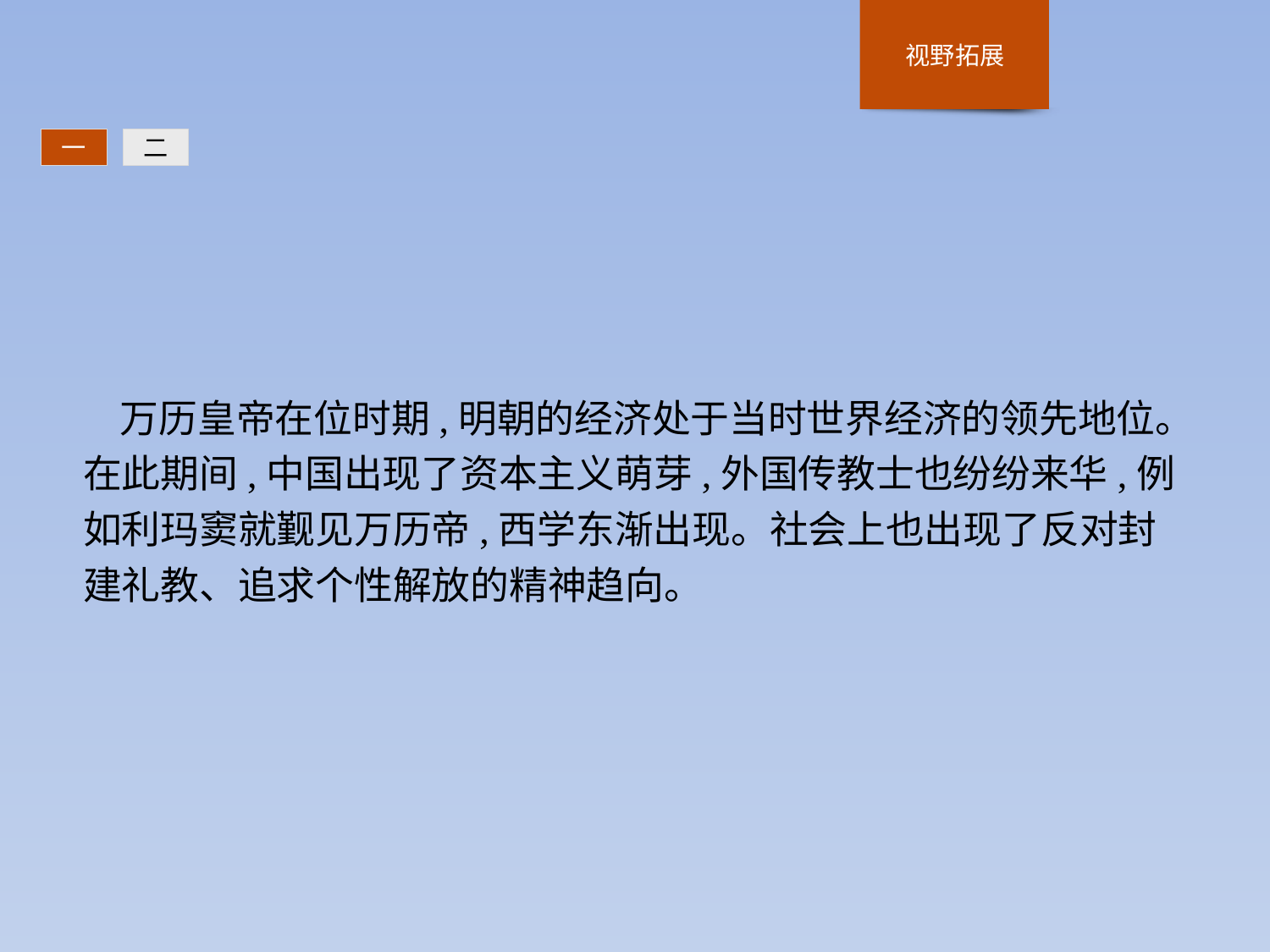

一
二
万历皇帝在位时期,明朝的经济处于当时世界经济的领先地位。在此期间,中国出现了资本主义萌芽,外国传教士也纷纷来华,例如利玛窦就觐见万历帝,西学东渐出现。社会上也出现了反对封建礼教、追求个性解放的精神趋向。